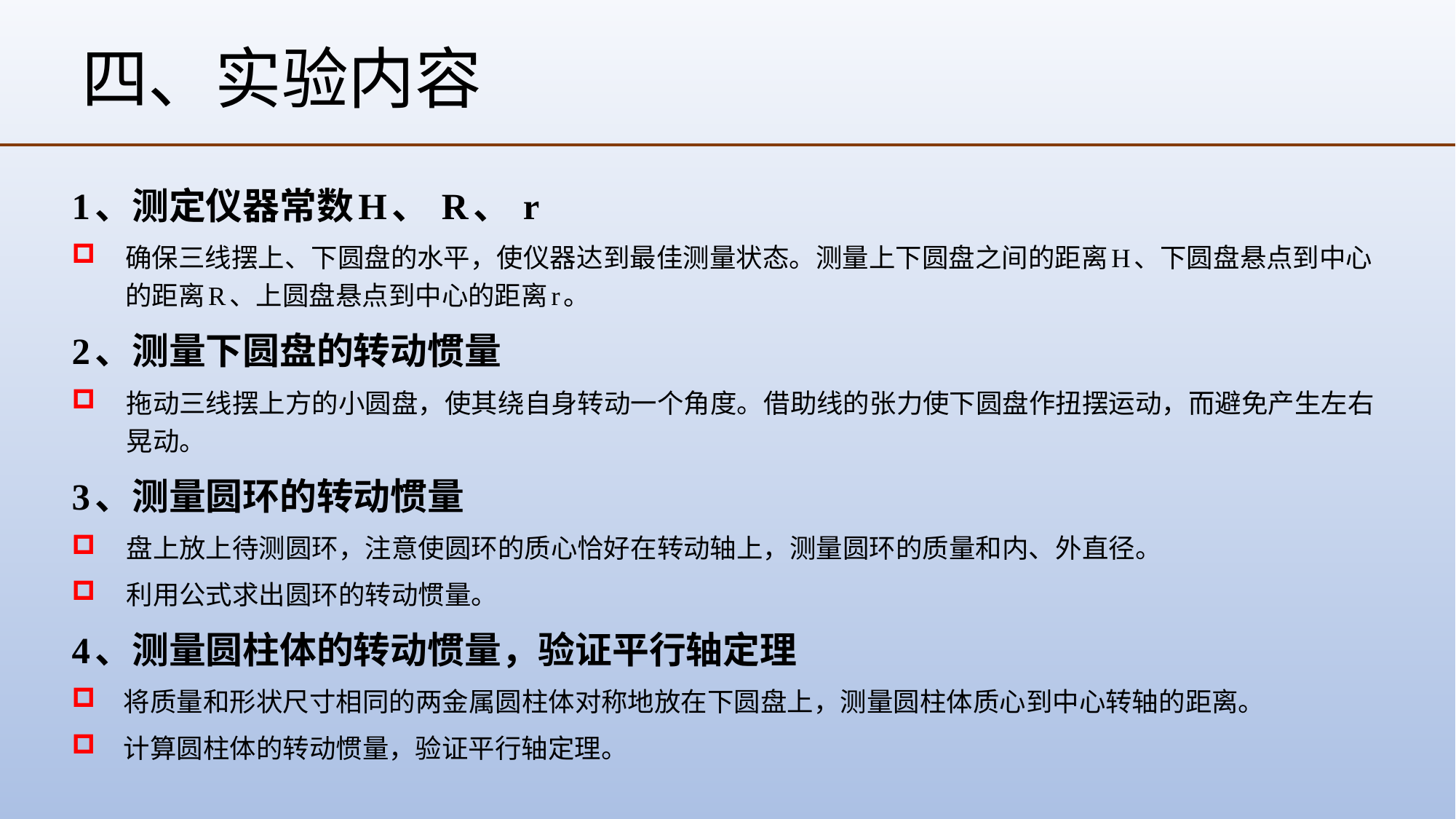

# 四、实验内容
1、测定仪器常数H、 R、 r
确保三线摆上、下圆盘的水平，使仪器达到最佳测量状态。测量上下圆盘之间的距离H、下圆盘悬点到中心的距离R、上圆盘悬点到中心的距离r。
2、测量下圆盘的转动惯量
拖动三线摆上方的小圆盘，使其绕自身转动一个角度。借助线的张力使下圆盘作扭摆运动，而避免产生左右晃动。
3、测量圆环的转动惯量
盘上放上待测圆环，注意使圆环的质心恰好在转动轴上，测量圆环的质量和内、外直径。
利用公式求出圆环的转动惯量。
4、测量圆柱体的转动惯量，验证平行轴定理
将质量和形状尺寸相同的两金属圆柱体对称地放在下圆盘上，测量圆柱体质心到中心转轴的距离。
计算圆柱体的转动惯量，验证平行轴定理。
12